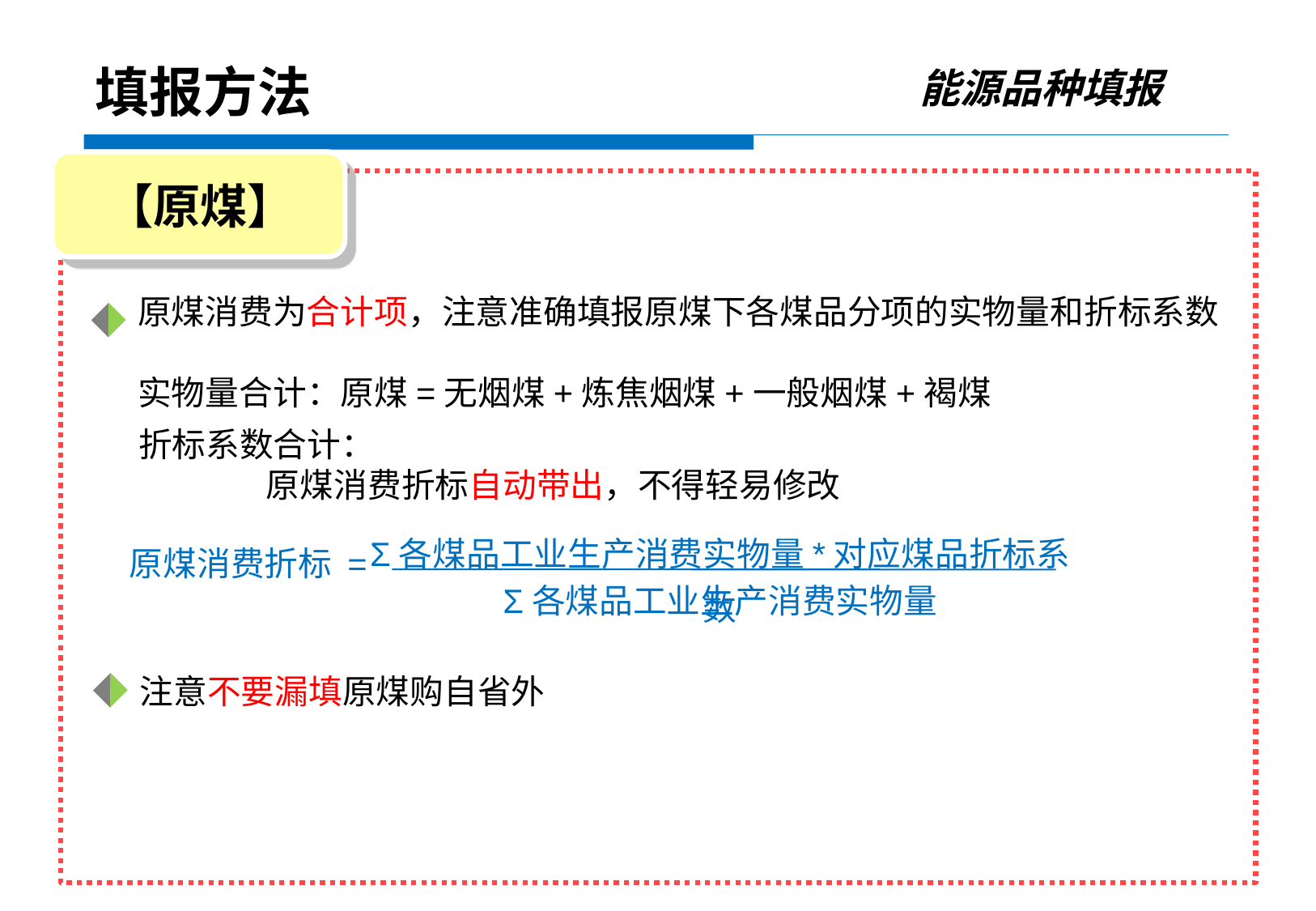

能源品种填报
填报方法

【原煤】

原煤消费为合计项，注意准确填报原煤下各煤品分项的实物量和折标系数

实物量合计：原煤=无烟煤+炼焦烟煤+一般烟煤+褐煤

折标系数合计：
                原煤消费折标自动带出，不得轻易修改
Σ各煤品工业生产消费实物量*对应煤品折标系数
原煤消费折标 =
Σ各煤品工业生产消费实物量
注意不要漏填原煤购自省外